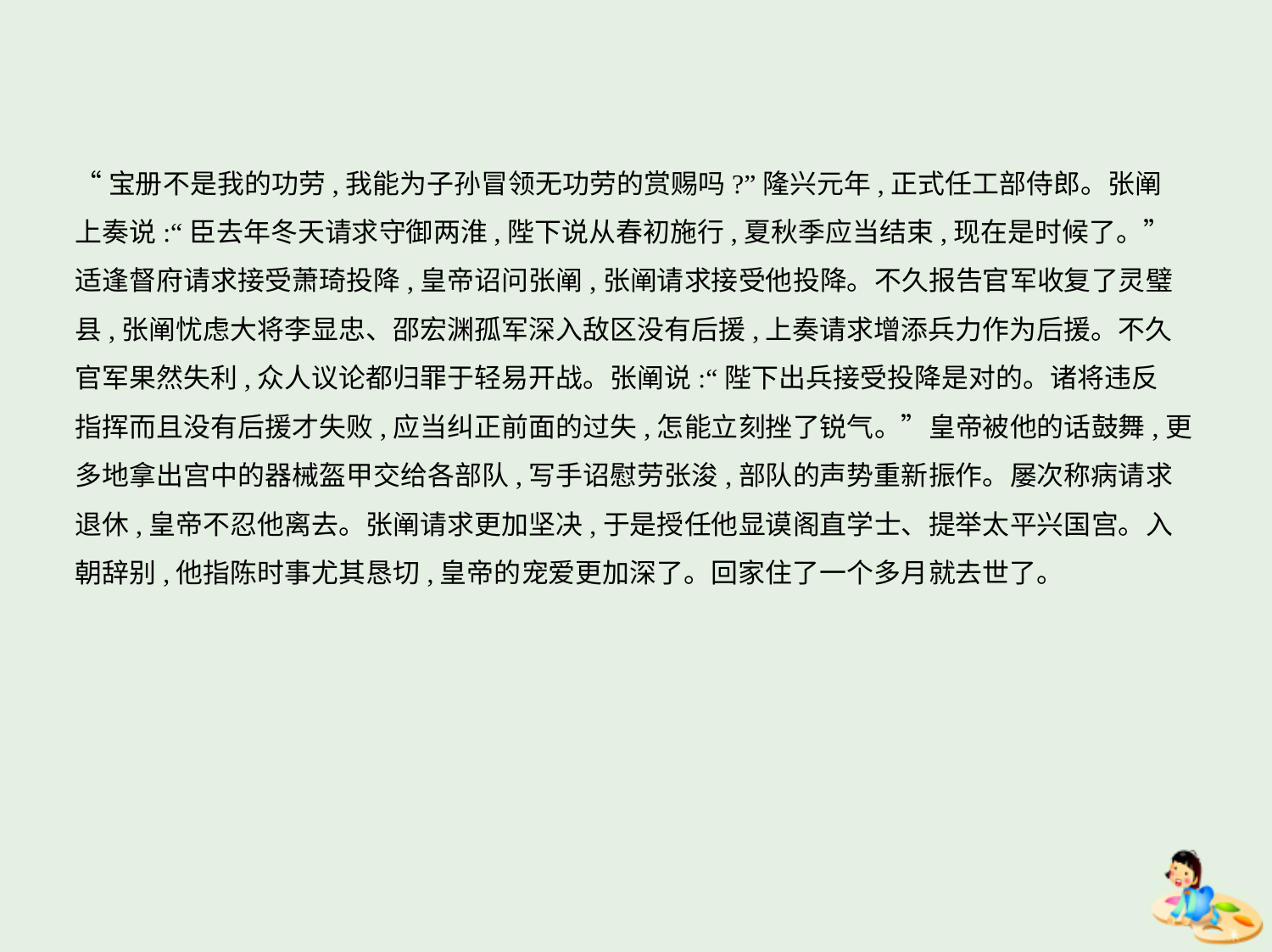

“宝册不是我的功劳,我能为子孙冒领无功劳的赏赐吗?”隆兴元年,正式任工部侍郎。张阐
上奏说:“臣去年冬天请求守御两淮,陛下说从春初施行,夏秋季应当结束,现在是时候了。”
适逢督府请求接受萧琦投降,皇帝诏问张阐,张阐请求接受他投降。不久报告官军收复了灵璧
县,张阐忧虑大将李显忠、邵宏渊孤军深入敌区没有后援,上奏请求增添兵力作为后援。不久
官军果然失利,众人议论都归罪于轻易开战。张阐说:“陛下出兵接受投降是对的。诸将违反
指挥而且没有后援才失败,应当纠正前面的过失,怎能立刻挫了锐气。”皇帝被他的话鼓舞,更
多地拿出宫中的器械盔甲交给各部队,写手诏慰劳张浚,部队的声势重新振作。屡次称病请求
退休,皇帝不忍他离去。张阐请求更加坚决,于是授任他显谟阁直学士、提举太平兴国宫。入
朝辞别,他指陈时事尤其恳切,皇帝的宠爱更加深了。回家住了一个多月就去世了。